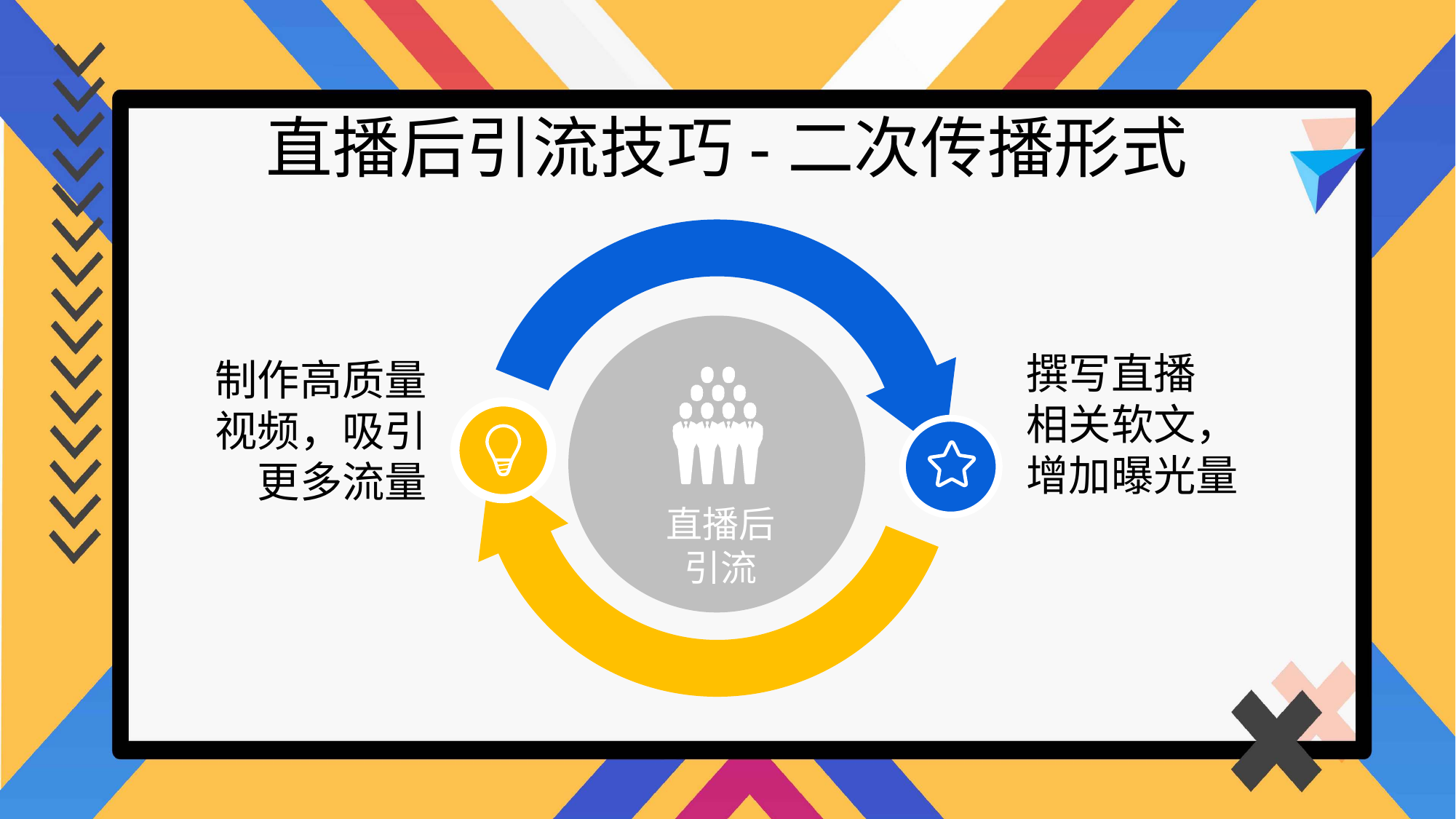

直播后引流技巧-二次传播形式

撰写直播
相关软文，
增加曝光量
制作高质量
视频，吸引
更多流量

直播后
引流